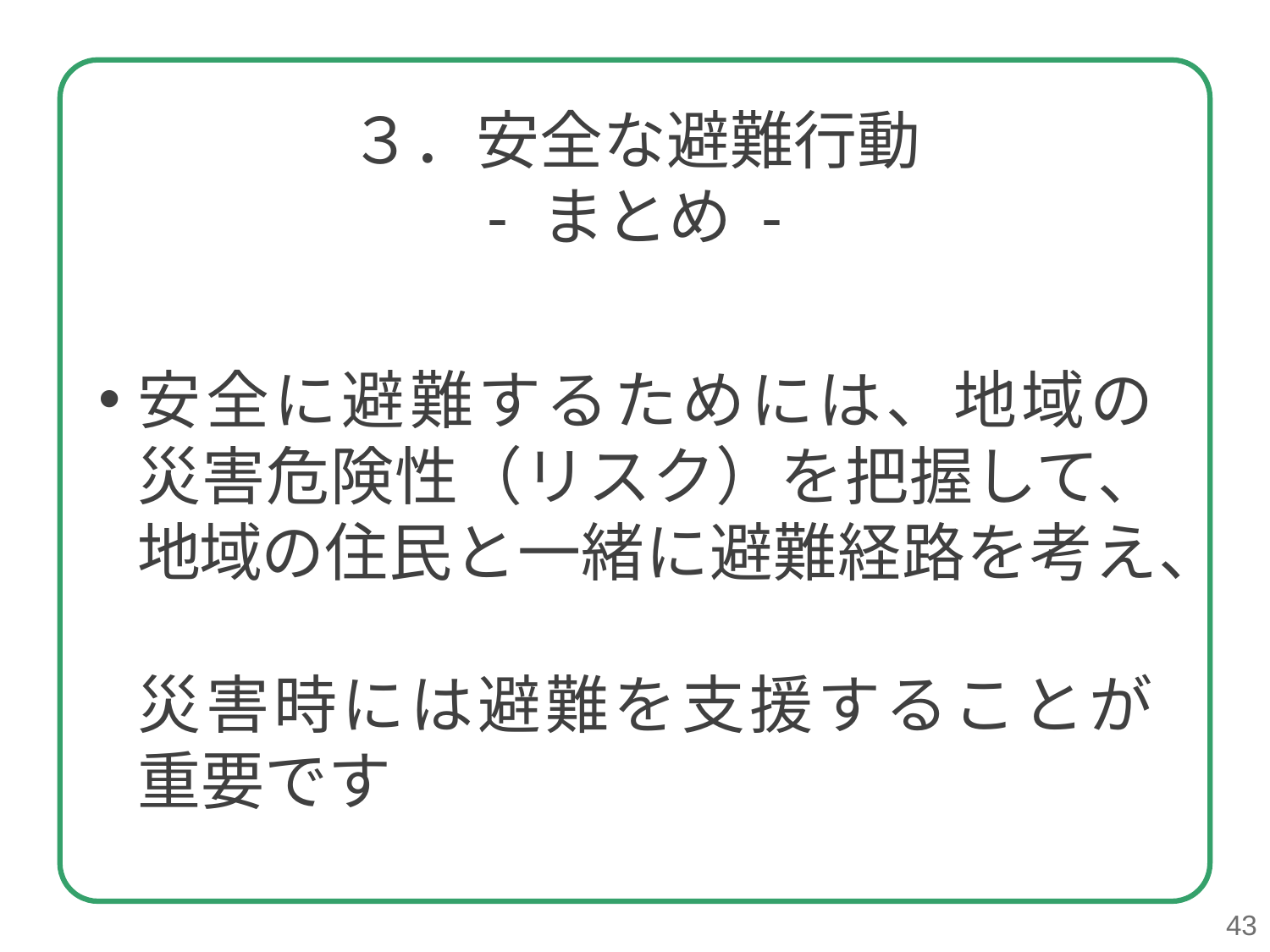

３．安全な避難行動
- まとめ -
安全に避難するためには、地域の
災害危険性（リスク）を把握して、地域の住民と一緒に避難経路を考え、
災害時には避難を支援することが
重要です
43